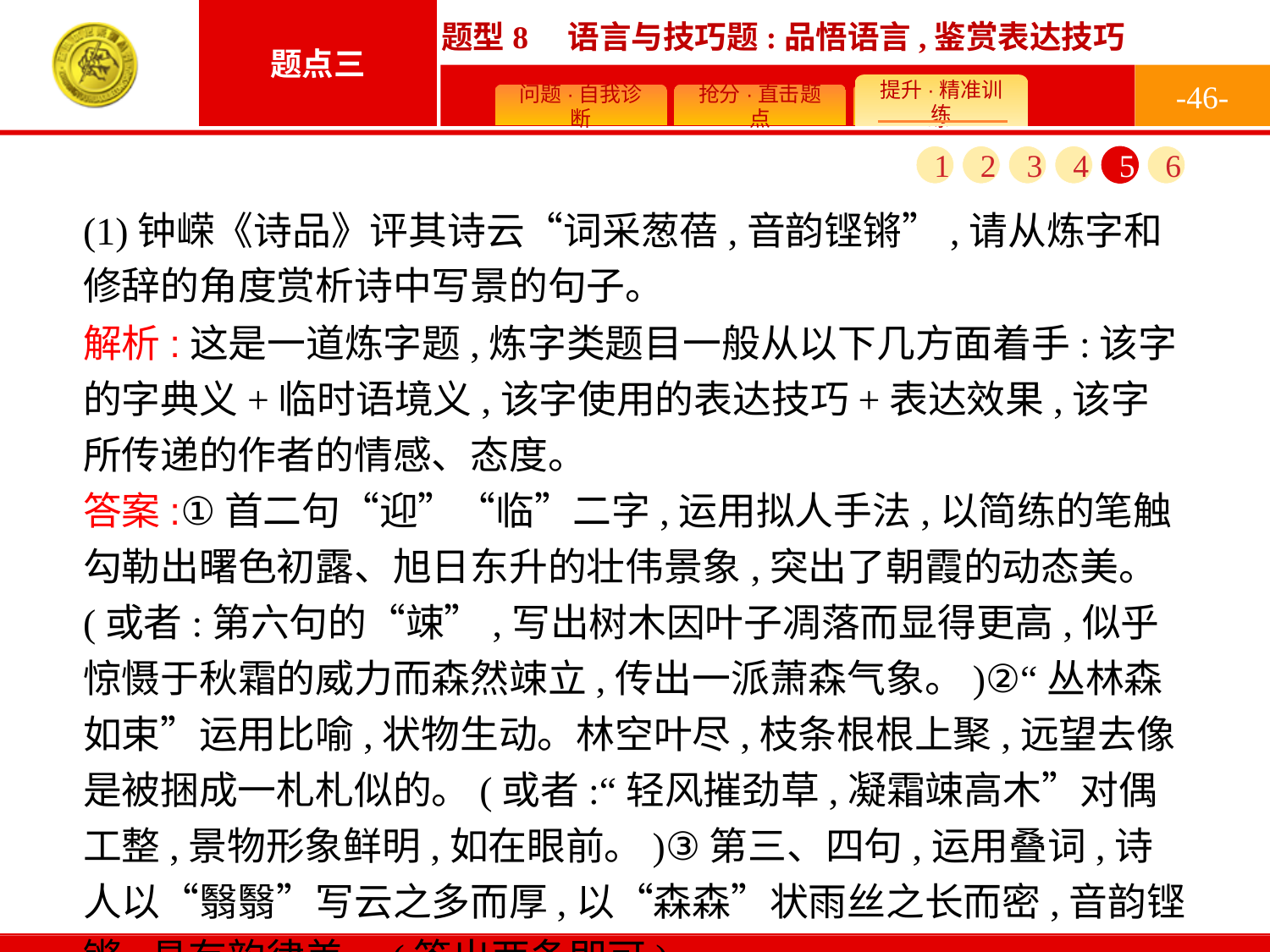

-46-
1
2
3
4
5
6
(1)钟嵘《诗品》评其诗云“词采葱蓓,音韵铿锵”,请从炼字和修辞的角度赏析诗中写景的句子。
解析:这是一道炼字题,炼字类题目一般从以下几方面着手:该字的字典义+临时语境义,该字使用的表达技巧+表达效果,该字所传递的作者的情感、态度。
答案:①首二句“迎”“临”二字,运用拟人手法,以简练的笔触勾勒出曙色初露、旭日东升的壮伟景象,突出了朝霞的动态美。(或者:第六句的“竦”,写出树木因叶子凋落而显得更高,似乎惊慑于秋霜的威力而森然竦立,传出一派萧森气象。)②“丛林森如束”运用比喻,状物生动。林空叶尽,枝条根根上聚,远望去像是被捆成一札札似的。(或者:“轻风摧劲草,凝霜竦高木”对偶工整,景物形象鲜明,如在眼前。)③第三、四句,运用叠词,诗人以“翳翳”写云之多而厚,以“森森”状雨丝之长而密,音韵铿锵,具有韵律美。(答出两条即可)